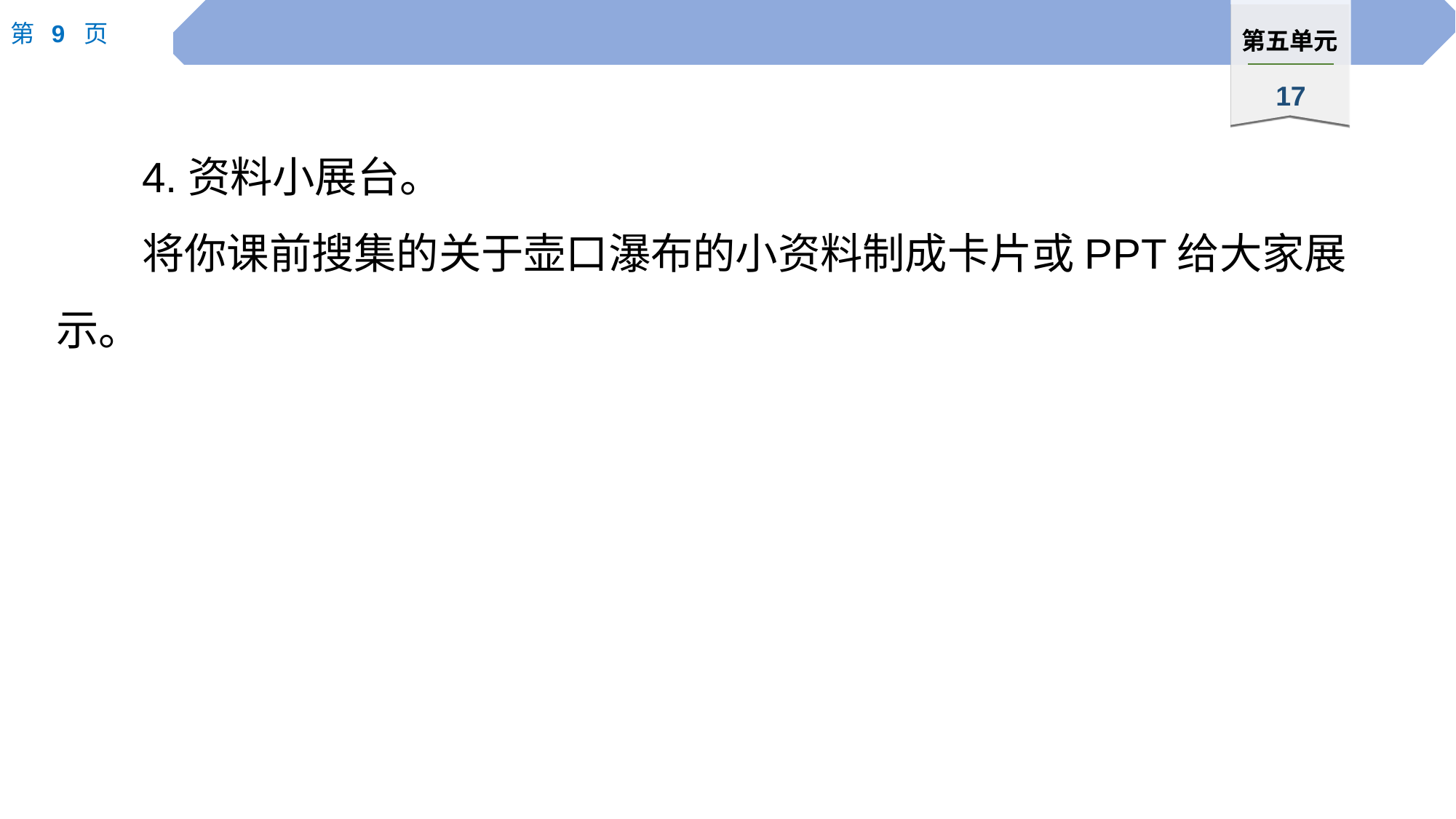

4.资料小展台。
将你课前搜集的关于壶口瀑布的小资料制成卡片或PPT给大家展示。